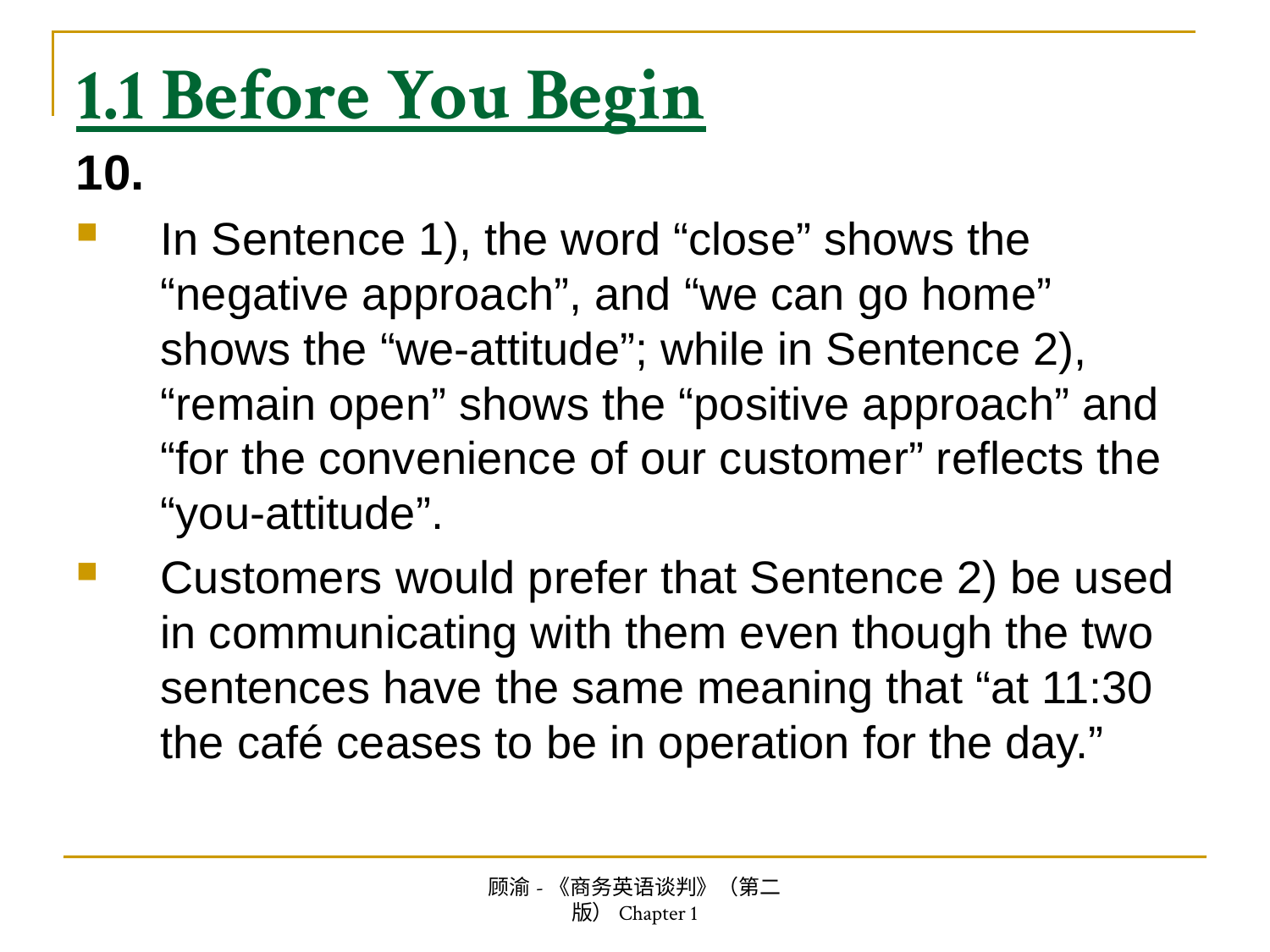

# 1.1 Before You Begin
10.
In Sentence 1), the word “close” shows the “negative approach”, and “we can go home” shows the “we-attitude”; while in Sentence 2), “remain open” shows the “positive approach” and “for the convenience of our customer” reflects the “you-attitude”.
Customers would prefer that Sentence 2) be used in communicating with them even though the two sentences have the same meaning that “at 11:30 the café ceases to be in operation for the day.”

14
顾渝-《商务英语谈判》（第二版）Chapter 1